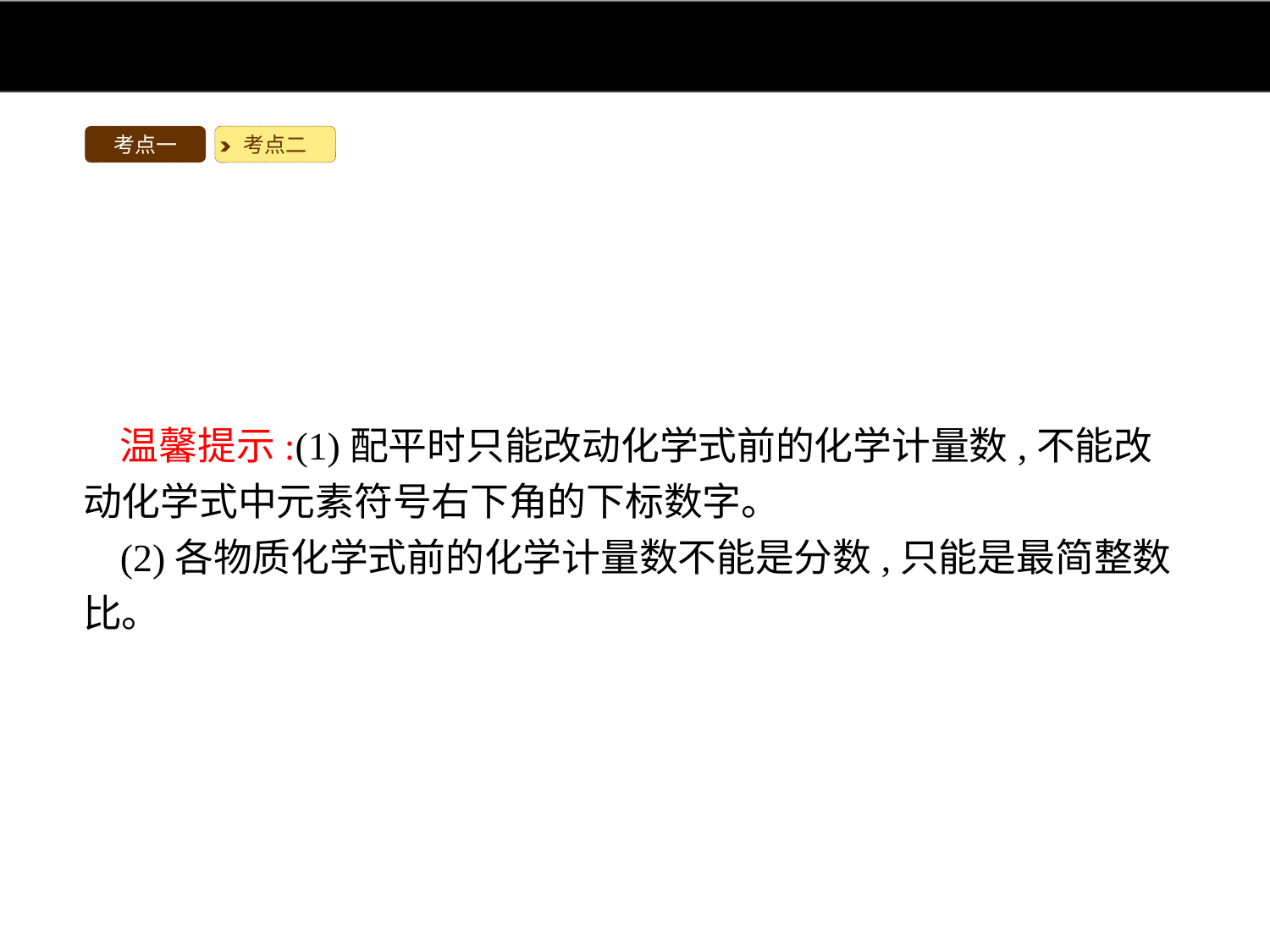

考点一
考点二

温馨提示:(1)配平时只能改动化学式前的化学计量数,不能改动化学式中元素符号右下角的下标数字。
(2)各物质化学式前的化学计量数不能是分数,只能是最简整数比。